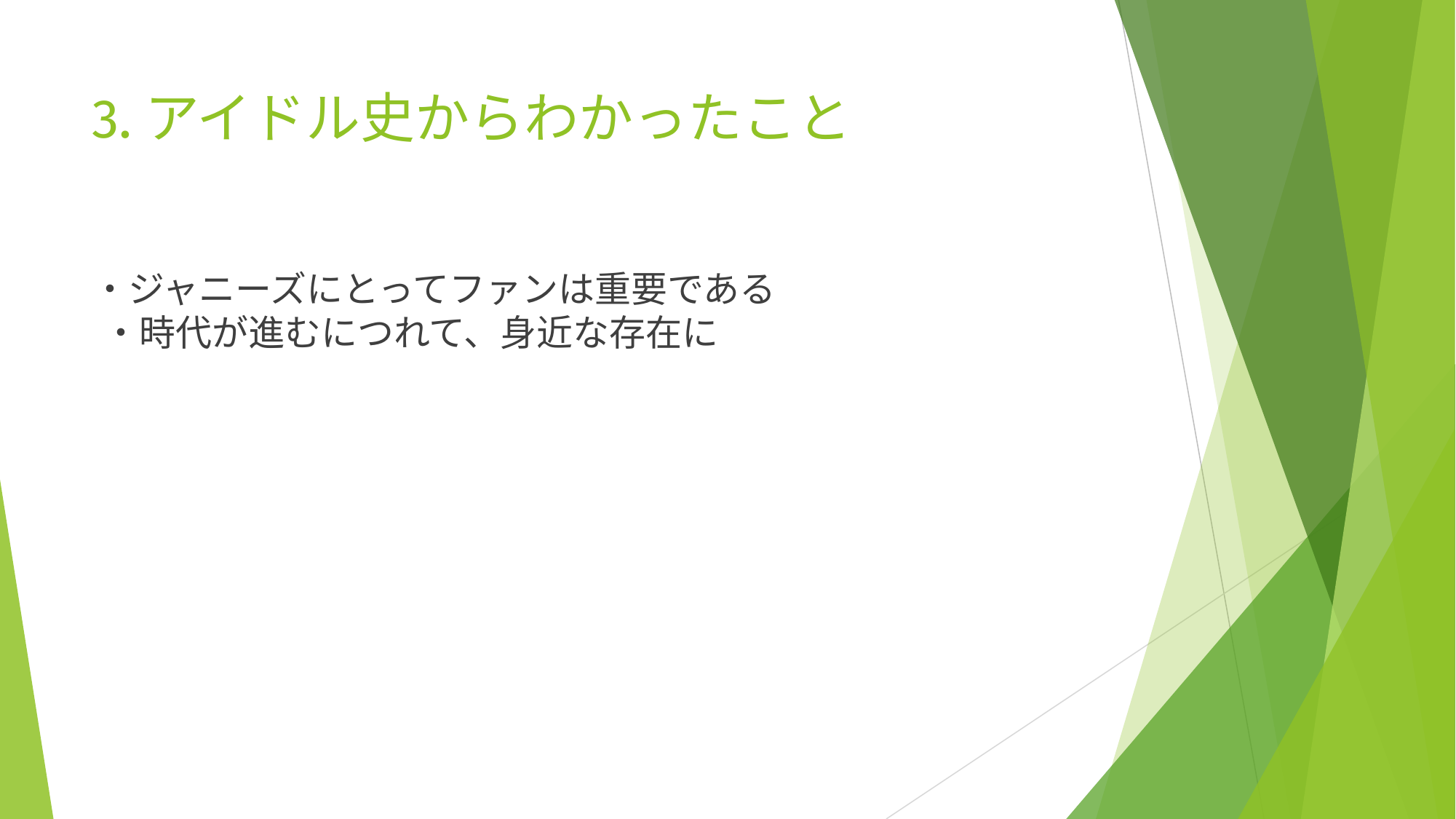

# 3.アイドル史からわかったこと
・ジャニーズにとってファンは重要である
・時代が進むにつれて、身近な存在に